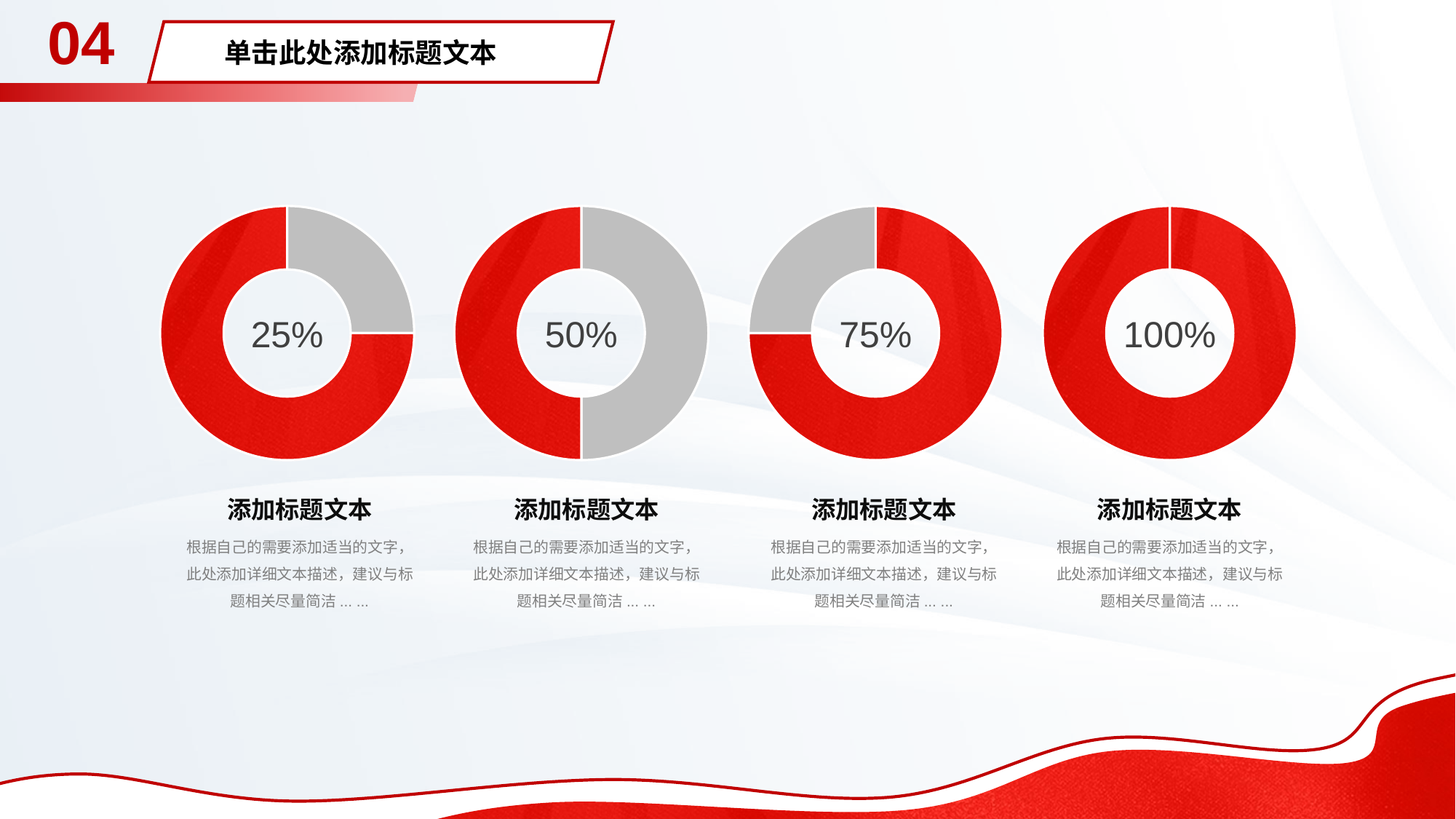

04
单击此处添加标题文本

### Chart

| Category | 列2 |
|---|---|
| A | 25.0 |
| 第二季度 | 75.0 |

### Chart

| Category | 列2 |
|---|---|
| A | 50.0 |
| B | 50.0 |

### Chart

| Category | 列2 |
|---|---|
| A | 75.0 |
| B | 25.0 |

### Chart

| Category | 列2 |
|---|---|
| 第一季度 | 100.0 |
| 第二季度 | 0.0 |
25%
50%
75%
100%
添加标题文本
根据自己的需要添加适当的文字，此处添加详细文本描述，建议与标题相关尽量简洁... ...
添加标题文本
根据自己的需要添加适当的文字，此处添加详细文本描述，建议与标题相关尽量简洁... ...
添加标题文本
根据自己的需要添加适当的文字，此处添加详细文本描述，建议与标题相关尽量简洁... ...
添加标题文本
根据自己的需要添加适当的文字，此处添加详细文本描述，建议与标题相关尽量简洁... ...